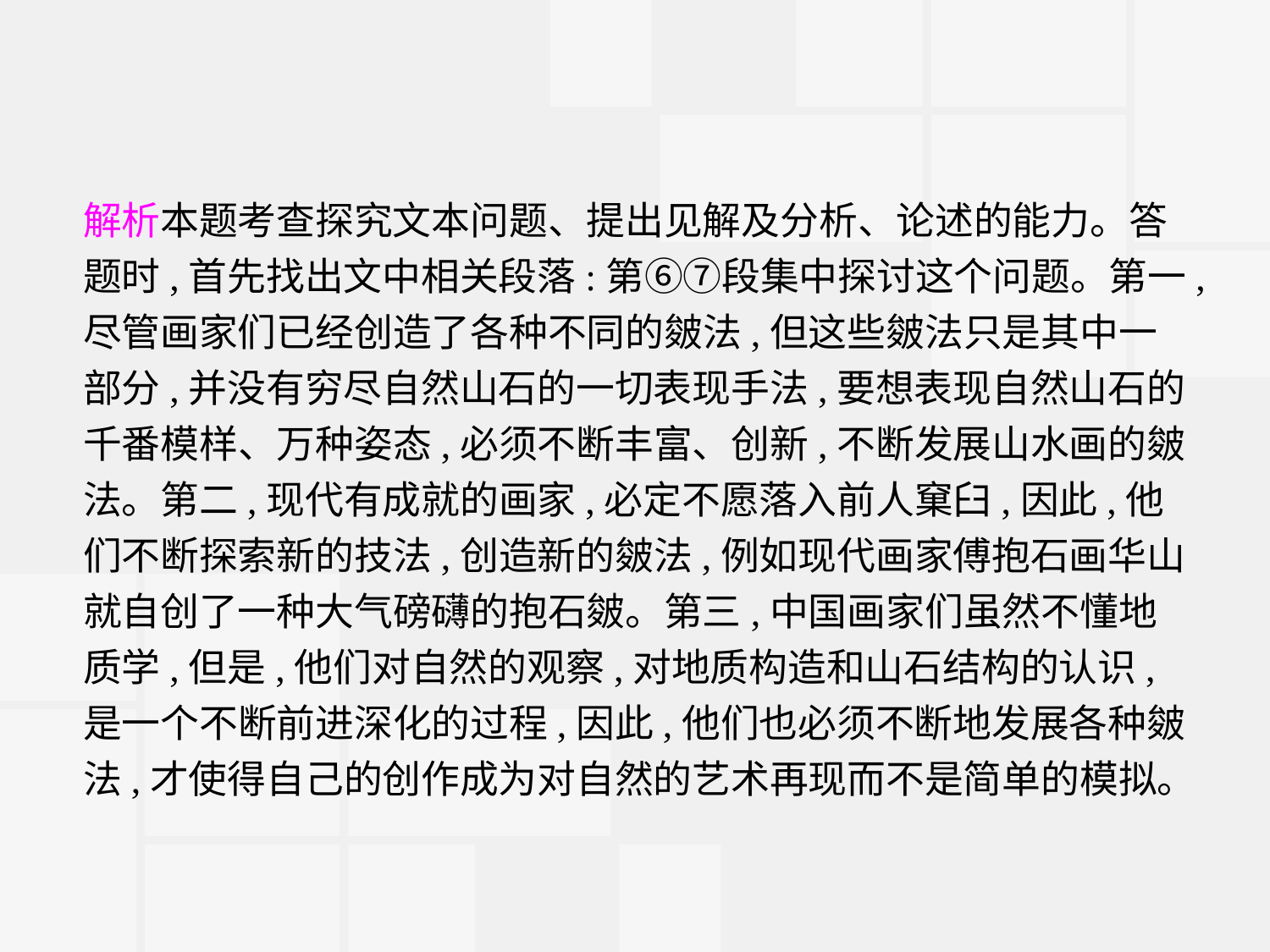

解析本题考查探究文本问题、提出见解及分析、论述的能力。答题时,首先找出文中相关段落:第⑥⑦段集中探讨这个问题。第一,尽管画家们已经创造了各种不同的皴法,但这些皴法只是其中一部分,并没有穷尽自然山石的一切表现手法,要想表现自然山石的千番模样、万种姿态,必须不断丰富、创新,不断发展山水画的皴法。第二,现代有成就的画家,必定不愿落入前人窠臼,因此,他们不断探索新的技法,创造新的皴法,例如现代画家傅抱石画华山就自创了一种大气磅礴的抱石皴。第三,中国画家们虽然不懂地质学,但是,他们对自然的观察,对地质构造和山石结构的认识,是一个不断前进深化的过程,因此,他们也必须不断地发展各种皴法,才使得自己的创作成为对自然的艺术再现而不是简单的模拟。